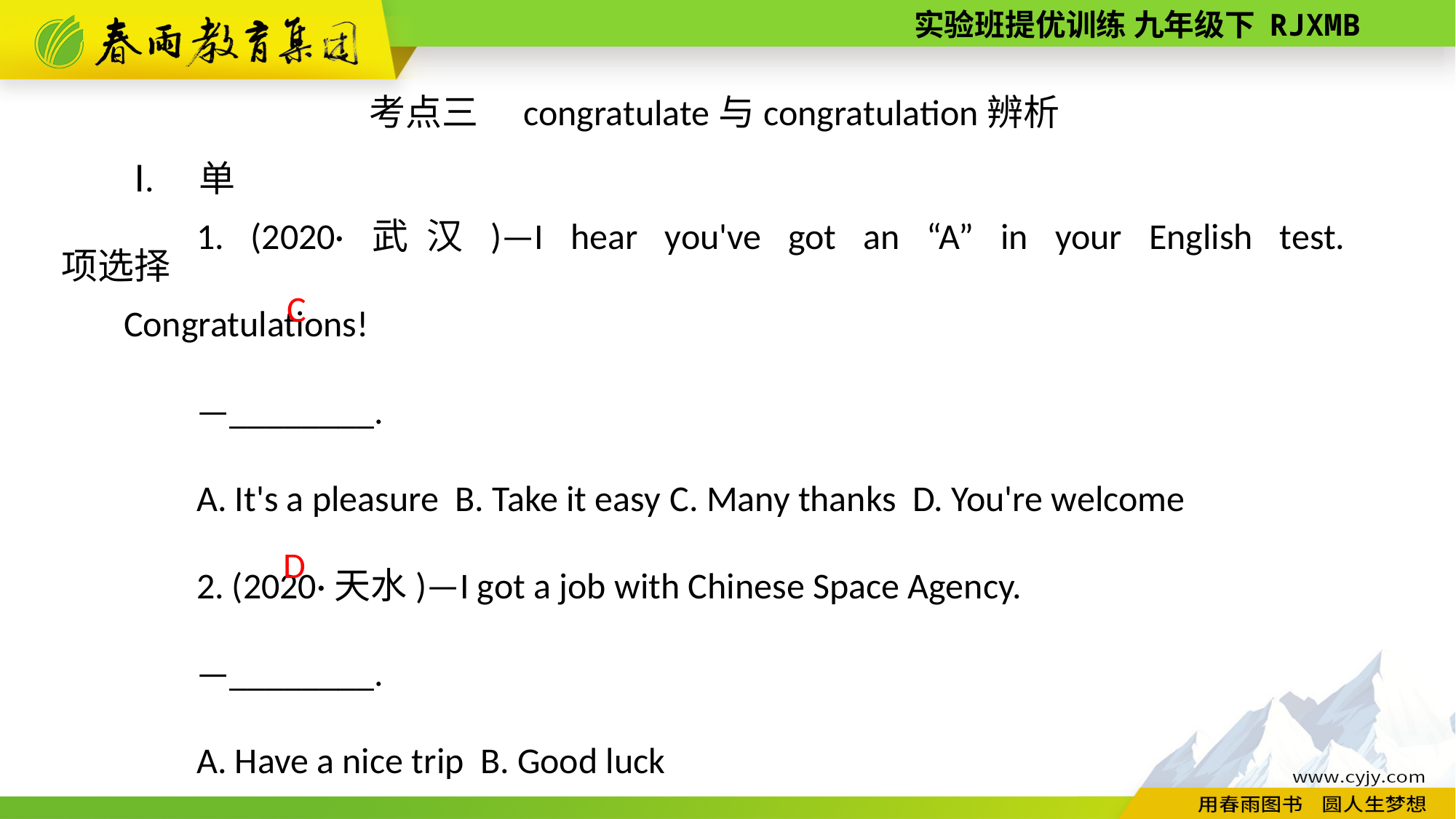

考点三　congratulate与congratulation辨析
Ⅰ. 单项选择
1. (2020·武汉)—I hear you've got an “A” in your English test. Congratulations!
—________.
A. It's a pleasure  B. Take it easy  C. Many thanks  D. You're welcome
2. (2020·天水)—I got a job with Chinese Space Agency.
—________.
A. Have a nice trip  B. Good luck
C. Thank goodness  D. Congratulations
C
 D